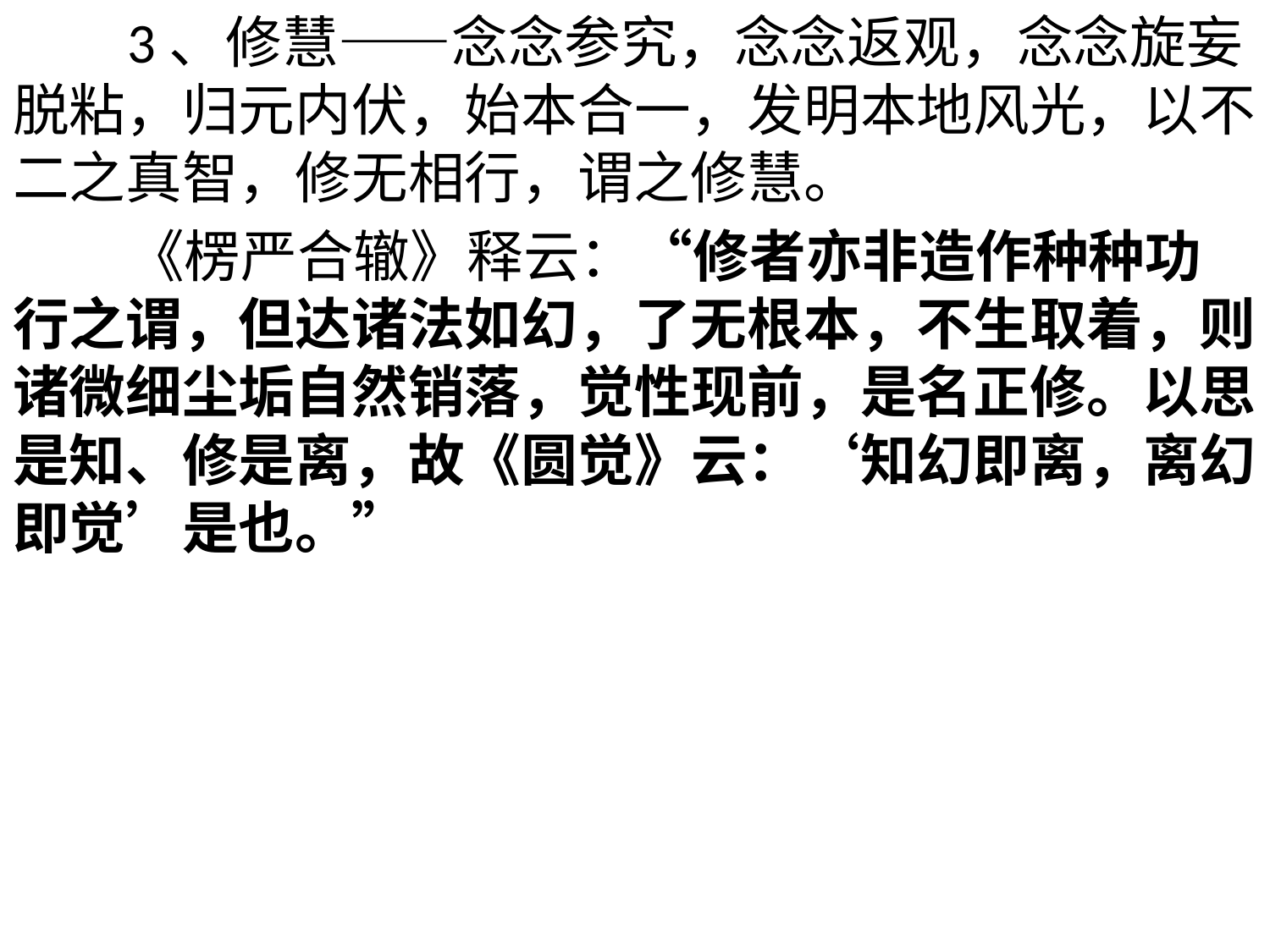

3、修慧——念念参究，念念返观，念念旋妄脱粘，归元内伏，始本合一，发明本地风光，以不二之真智，修无相行，谓之修慧。
        《楞严合辙》释云：“修者亦非造作种种功行之谓，但达诸法如幻，了无根本，不生取着，则诸微细尘垢自然销落，觉性现前，是名正修。以思是知、修是离，故《圆觉》云：‘知幻即离，离幻即觉’是也。”